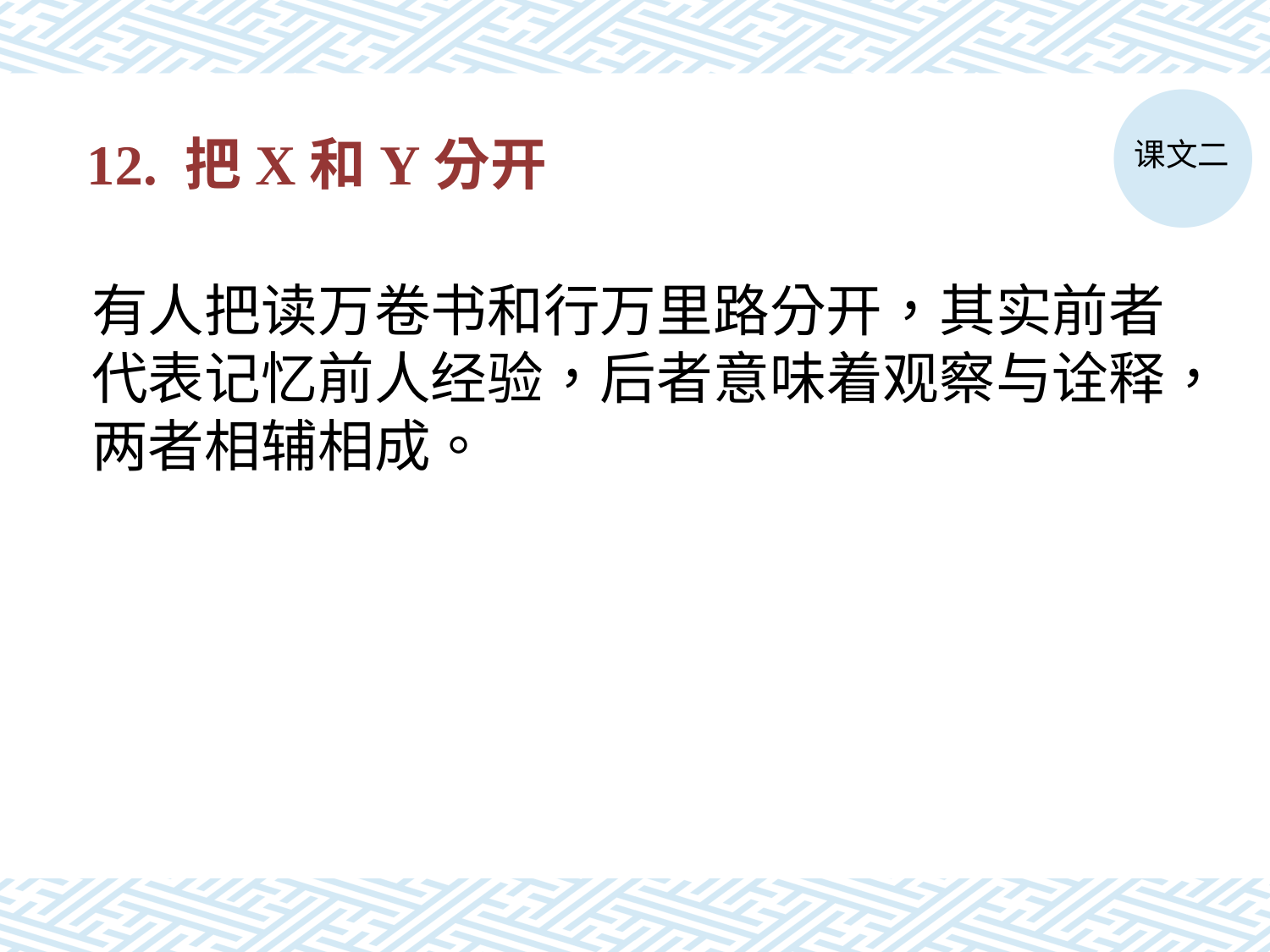

课文二
# 12. 把X和Y分开
有人把读万卷书和行万里路分开，其实前者代表记忆前人经验，后者意味着观察与诠释，两者相辅相成。